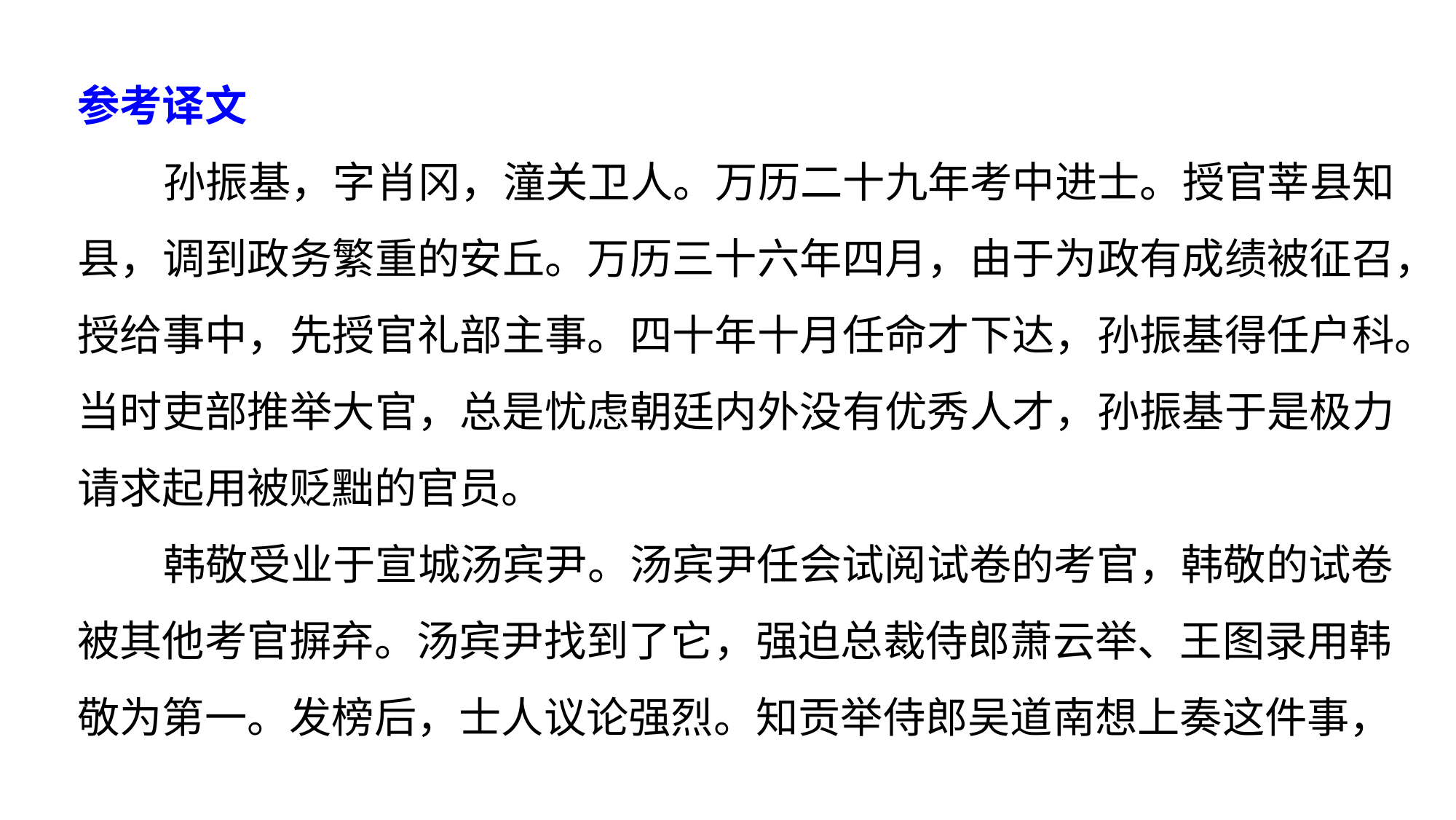

参考译文
孙振基，字肖冈，潼关卫人。万历二十九年考中进士。授官莘县知县，调到政务繁重的安丘。万历三十六年四月，由于为政有成绩被征召，授给事中，先授官礼部主事。四十年十月任命才下达，孙振基得任户科。当时吏部推举大官，总是忧虑朝廷内外没有优秀人才，孙振基于是极力请求起用被贬黜的官员。
韩敬受业于宣城汤宾尹。汤宾尹任会试阅试卷的考官，韩敬的试卷被其他考官摒弃。汤宾尹找到了它，强迫总裁侍郎萧云举、王图录用韩敬为第一。发榜后，士人议论强烈。知贡举侍郎吴道南想上奏这件事，